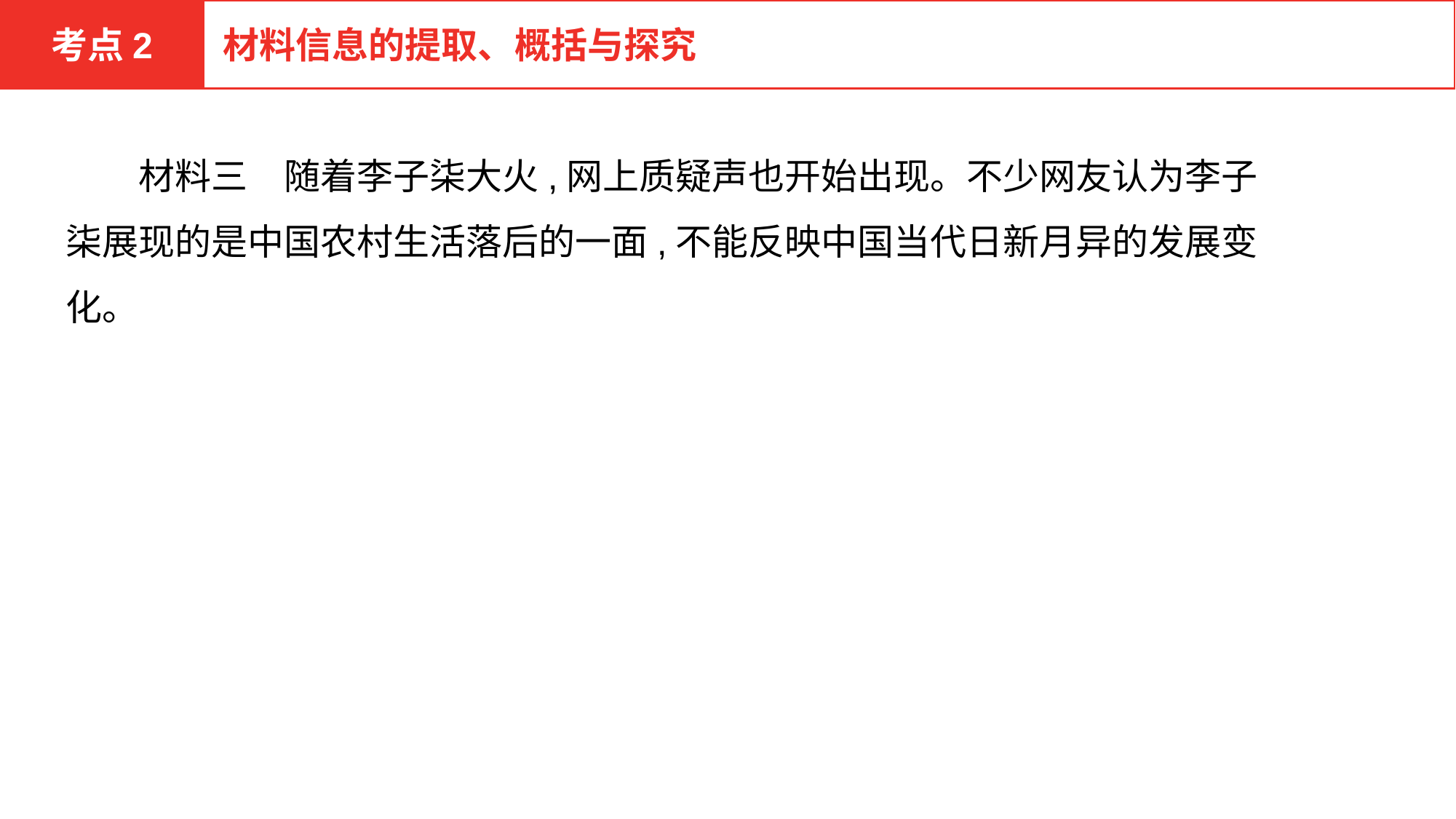

考点2
材料信息的提取、概括与探究
　　材料三　随着李子柒大火,网上质疑声也开始出现。不少网友认为李子柒展现的是中国农村生活落后的一面,不能反映中国当代日新月异的发展变化。